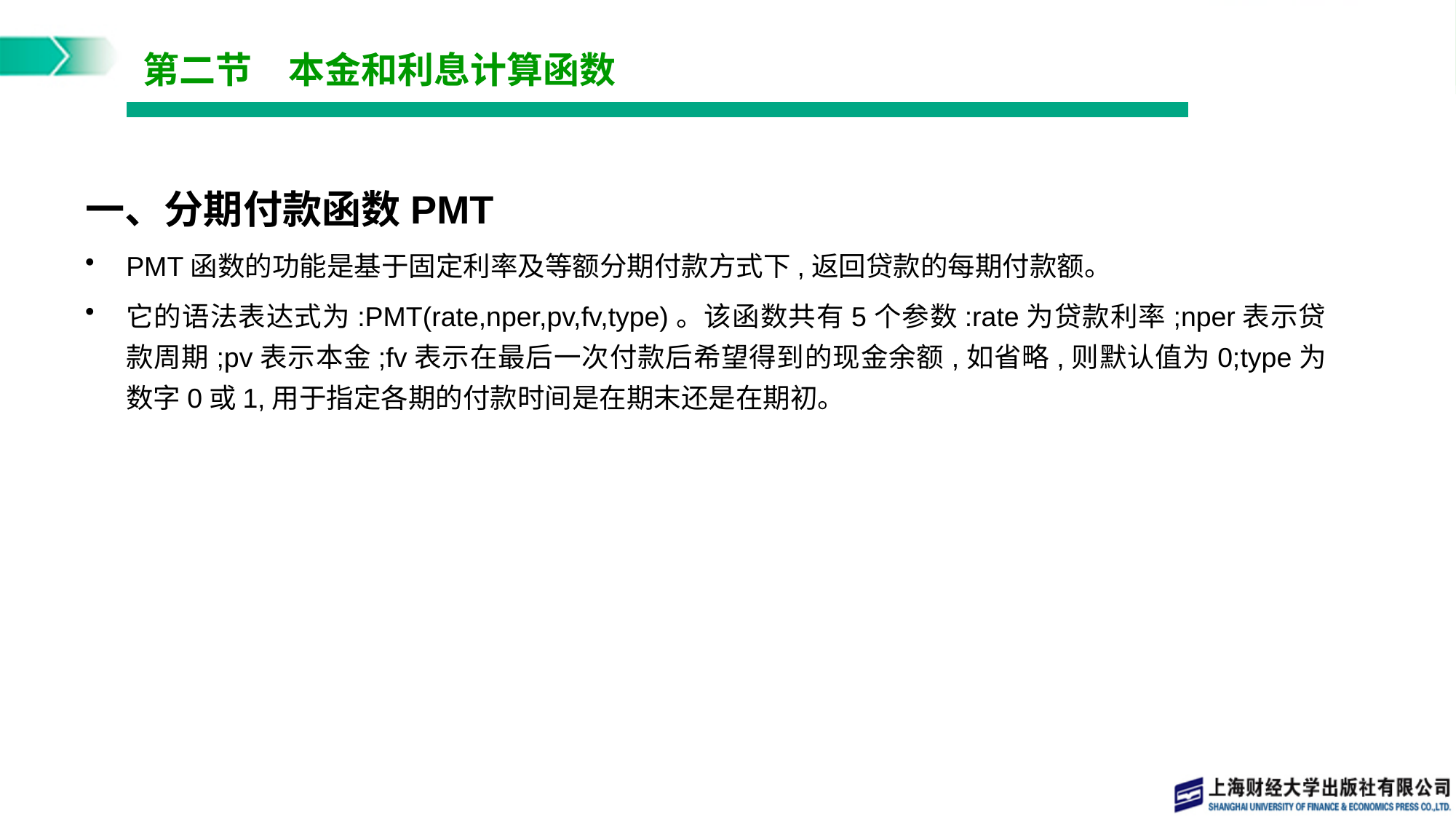

# 第二节　本金和利息计算函数
一、分期付款函数PMT
PMT函数的功能是基于固定利率及等额分期付款方式下,返回贷款的每期付款额。
它的语法表达式为:PMT(rate,nper,pv,fv,type)。该函数共有5个参数:rate为贷款利率;nper表示贷款周期;pv表示本金;fv表示在最后一次付款后希望得到的现金余额,如省略,则默认值为0;type为数字0或1,用于指定各期的付款时间是在期末还是在期初。